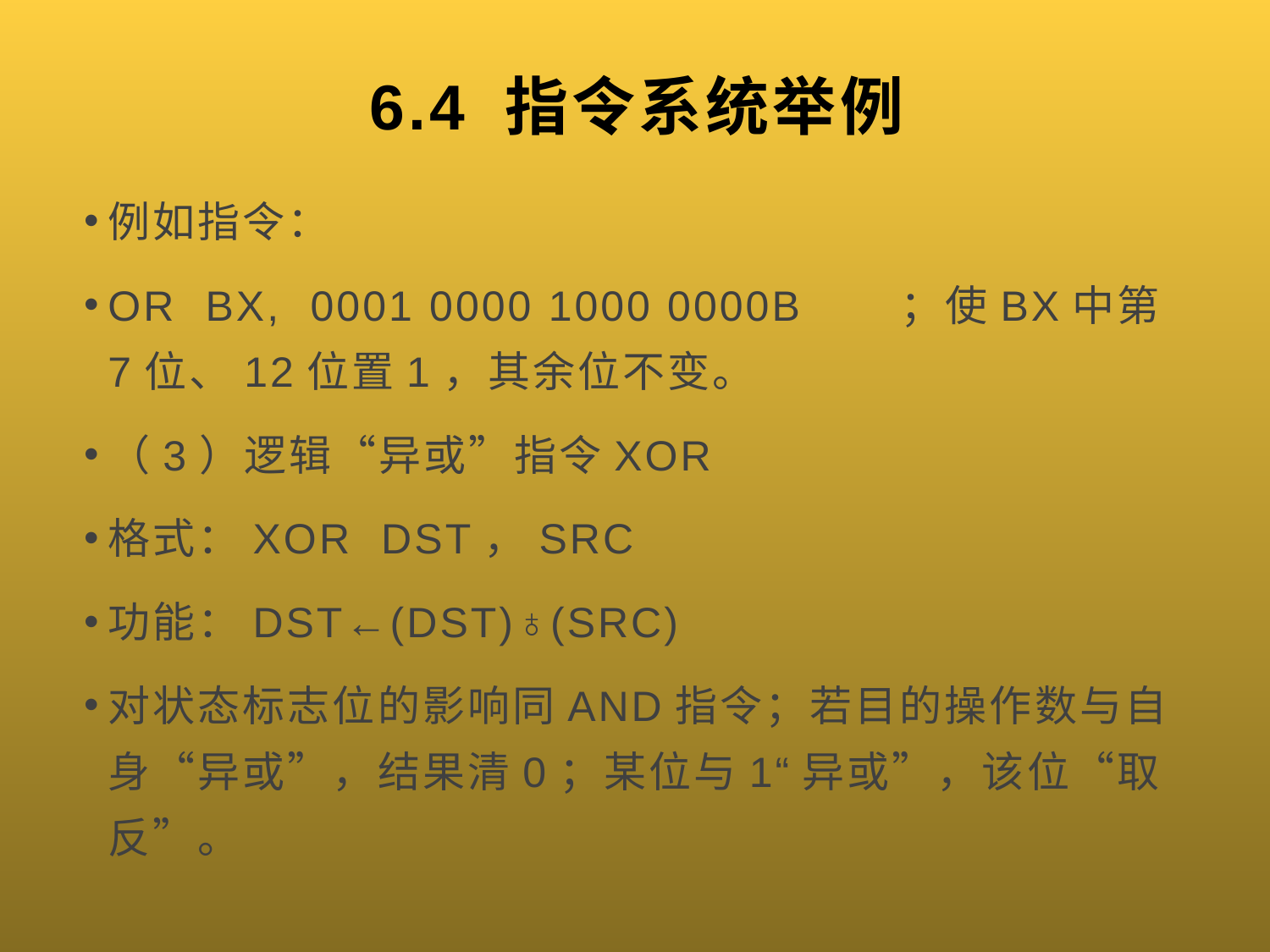

# 6.4 指令系统举例
例如指令：
OR  BX,  0001 0000 1000 0000B      ；使BX中第7位、12位置1，其余位不变。
（3）逻辑“异或”指令XOR
格式：XOR  DST，SRC
功能：DST←(DST)♁(SRC)
对状态标志位的影响同AND指令；若目的操作数与自身“异或”，结果清0；某位与1“异或”，该位“取反”。